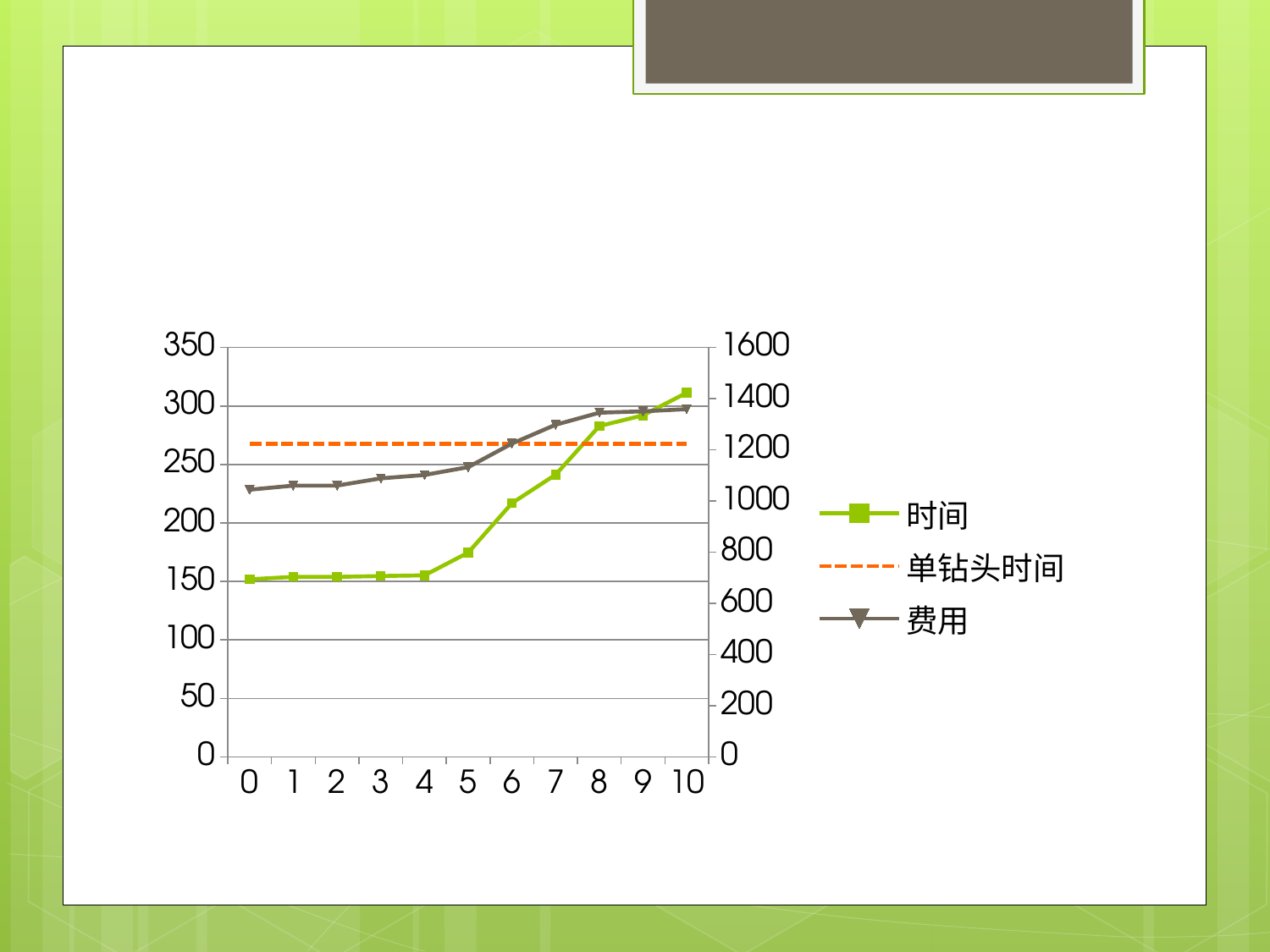

#

### Chart

| Category | 时间 | 单钻头时间 | 费用 |
|---|---|---|---|
| 0 | 151.79 | 267.47 | 1044.3 |
| 1 | 153.86 | 267.47 | 1060.3 |
| 2 | 153.86 | 267.47 | 1060.3 |
| 3 | 154.56 | 267.47 | 1088.7 |
| 4 | 155.16 | 267.47 | 1101.7 |
| 5 | 174.68 | 267.47 | 1132.5 |
| 6 | 216.93 | 267.47 | 1224.5 |
| 7 | 241.28 | 267.47 | 1298.1 |
| 8 | 282.88 | 267.47 | 1345.2 |
| 9 | 292.01 | 267.47 | 1350.5 |
| 10 | 311.35 | 267.47 | 1359.2 |